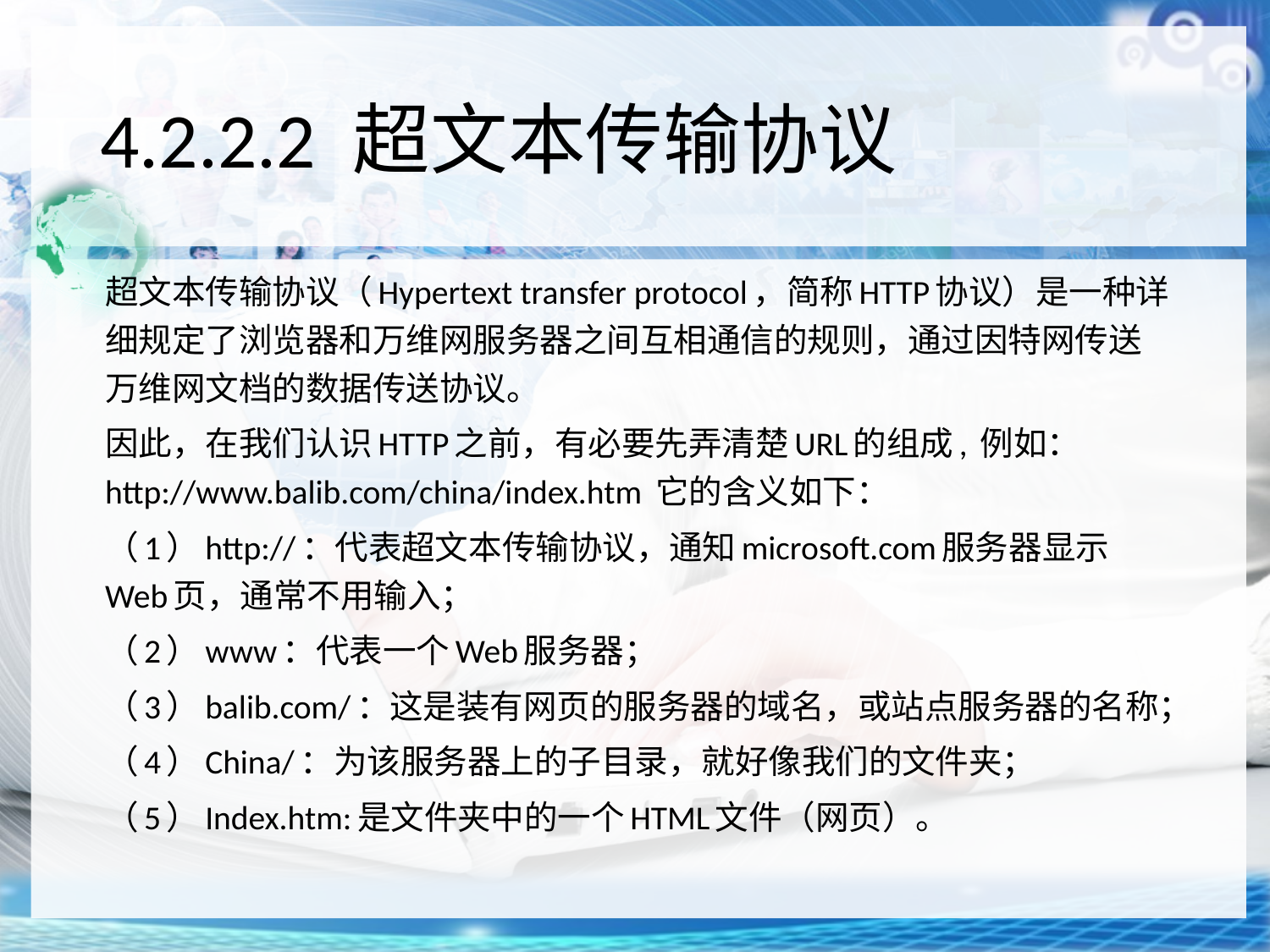

# 4.2.2.2 超文本传输协议
超文本传输协议（Hypertext transfer protocol，简称HTTP协议）是一种详细规定了浏览器和万维网服务器之间互相通信的规则，通过因特网传送万维网文档的数据传送协议。
因此，在我们认识HTTP之前，有必要先弄清楚URL的组成, 例如：http://www.balib.com/china/index.htm 它的含义如下：
（1）http://：代表超文本传输协议，通知microsoft.com服务器显示Web页，通常不用输入；
（2）www：代表一个Web服务器；
（3）balib.com/：这是装有网页的服务器的域名，或站点服务器的名称；
（4）China/：为该服务器上的子目录，就好像我们的文件夹；
（5）Index.htm:是文件夹中的一个HTML文件（网页）。